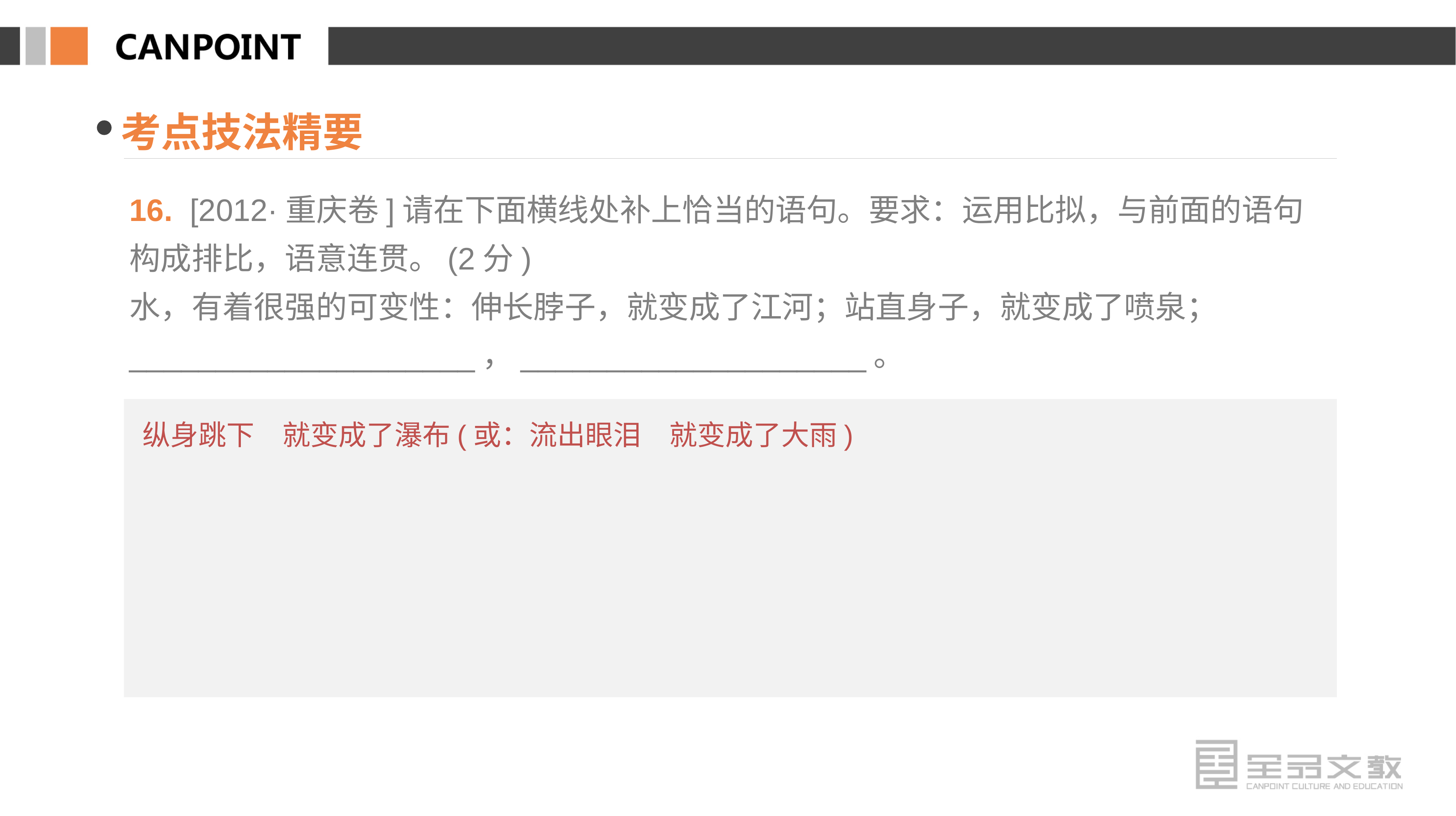

考点技法精要

16.  [2012·重庆卷]请在下面横线处补上恰当的语句。要求：运用比拟，与前面的语句构成排比，语意连贯。(2分)
水，有着很强的可变性：伸长脖子，就变成了江河；站直身子，就变成了喷泉；____________________，____________________。

 纵身跳下　就变成了瀑布(或：流出眼泪　就变成了大雨)